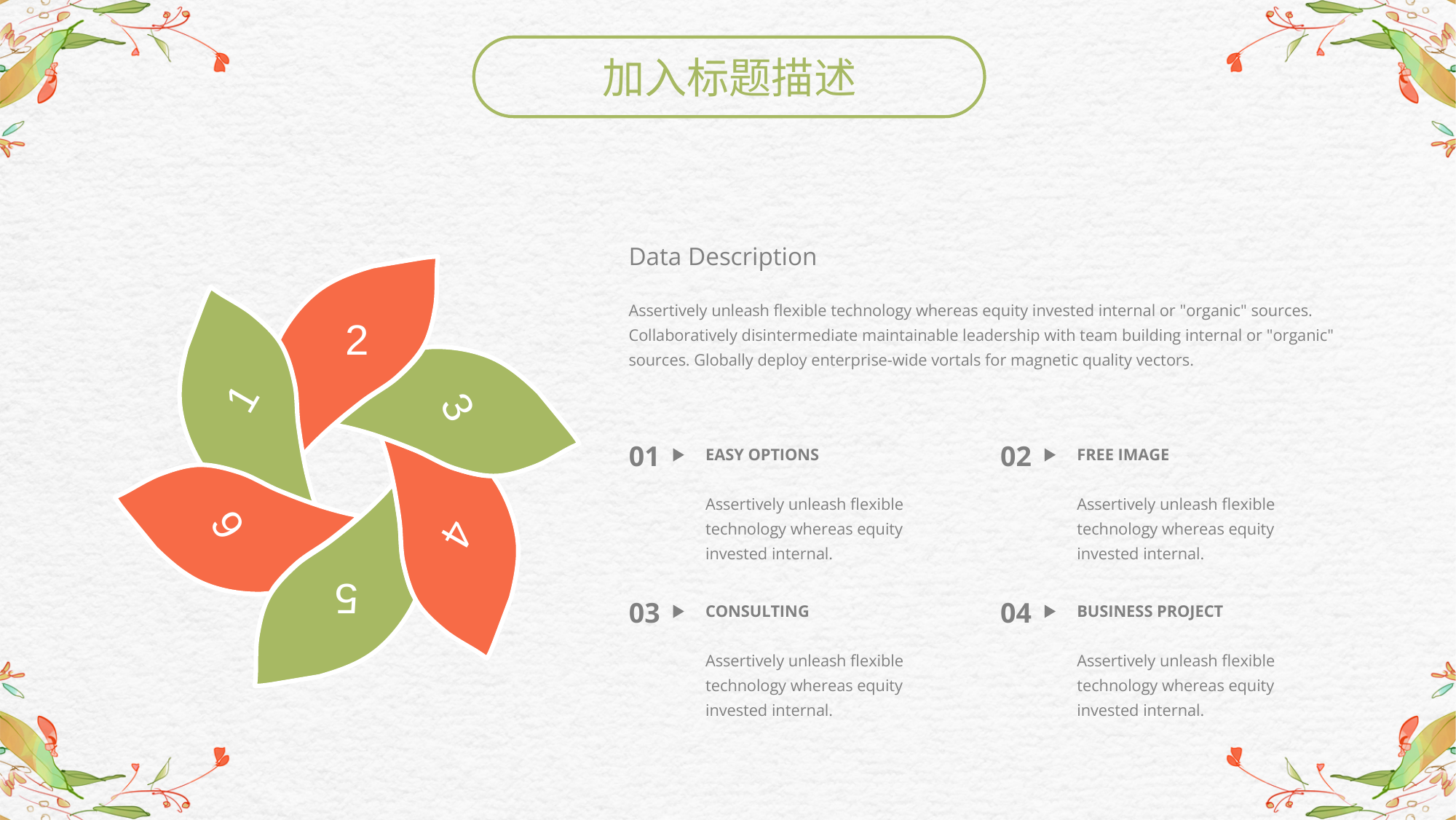

加入标题描述
Data Description

Assertively unleash flexible technology whereas equity invested internal or "organic" sources. Collaboratively disintermediate maintainable leadership with team building internal or "organic" sources. Globally deploy enterprise-wide vortals for magnetic quality vectors.
2
3
1
4
5
6
01
EASY OPTIONS

Assertively unleash flexible technology whereas equity invested internal.
02
FREE IMAGE

Assertively unleash flexible technology whereas equity invested internal.

03
CONSULTING

Assertively unleash flexible technology whereas equity invested internal.
04
BUSINESS PROJECT

Assertively unleash flexible technology whereas equity invested internal.